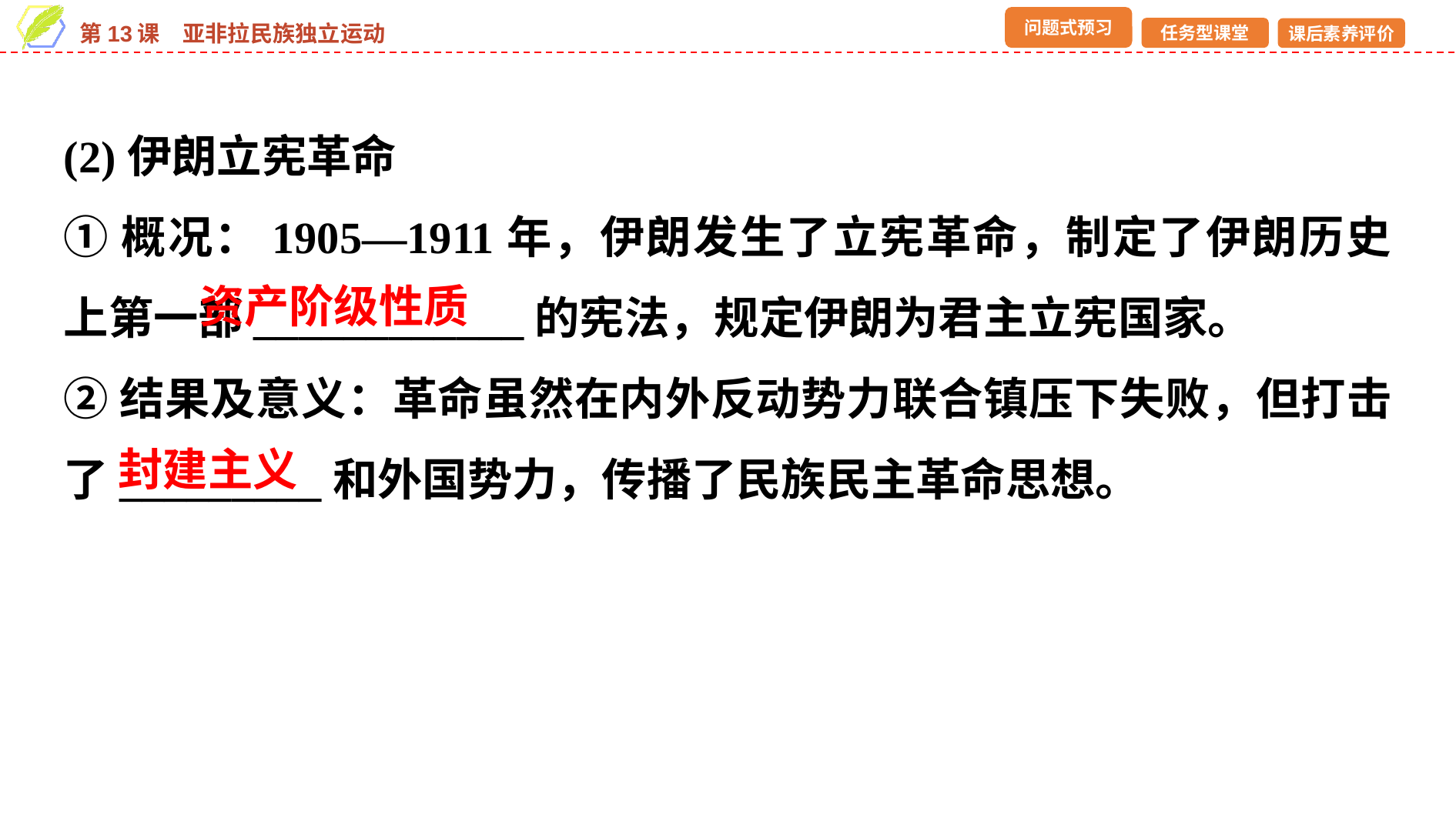

(2)伊朗立宪革命
①概况：1905—1911年，伊朗发生了立宪革命，制定了伊朗历史上第一部____________的宪法，规定伊朗为君主立宪国家。
②结果及意义：革命虽然在内外反动势力联合镇压下失败，但打击了_________和外国势力，传播了民族民主革命思想。
资产阶级性质
封建主义